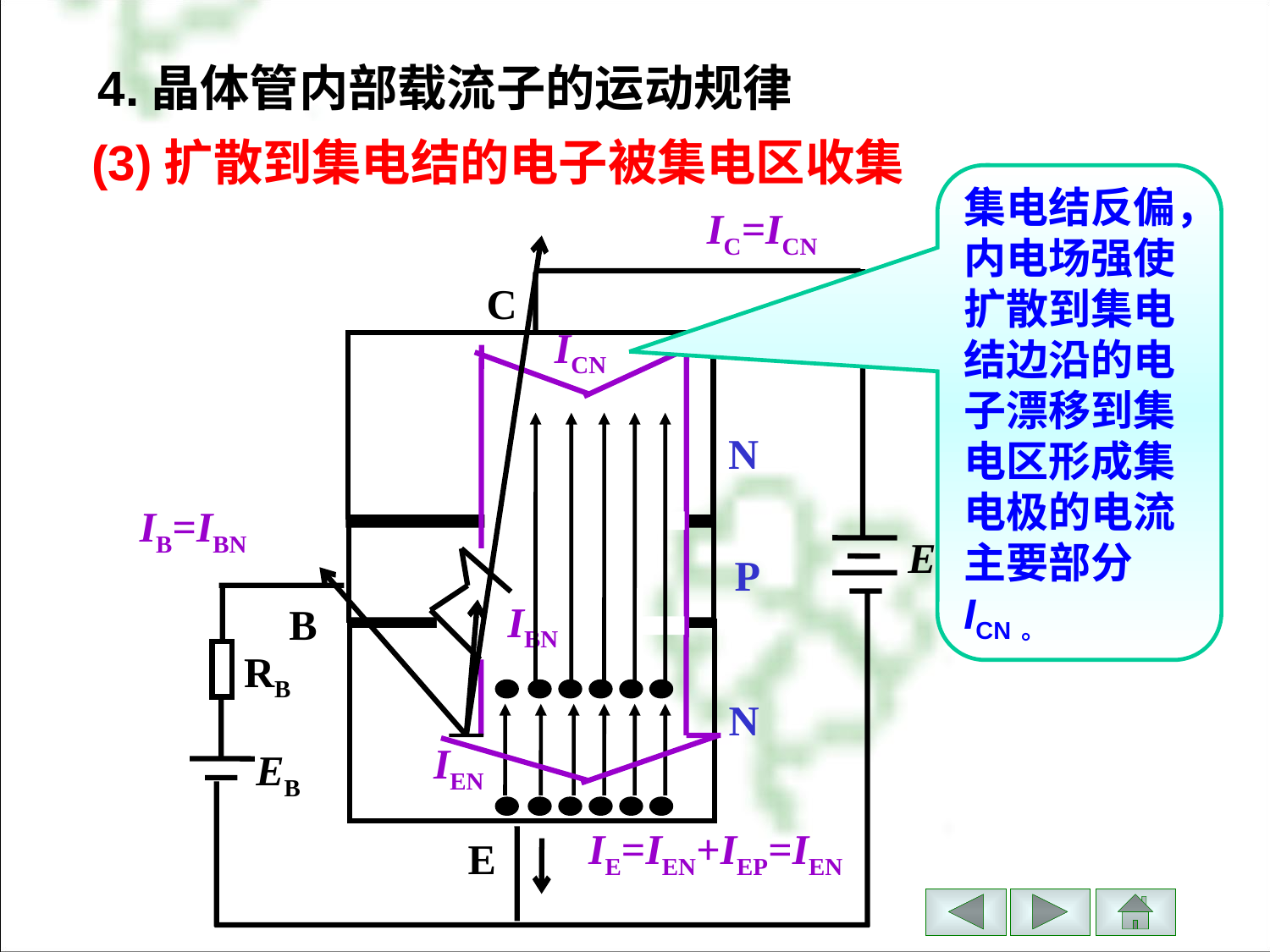

4.晶体管内部载流子的运动规律
(3)扩散到集电结的电子被集电区收集
集电结反偏，内电场强使扩散到集电结边沿的电子漂移到集电区形成集电极的电流主要部分ICN。
IC=ICN

C

ICN

N
IB=IBN

EC

P

B
IBN

RB

N

IEN
EB

IE=IEN+IEP=IEN
E